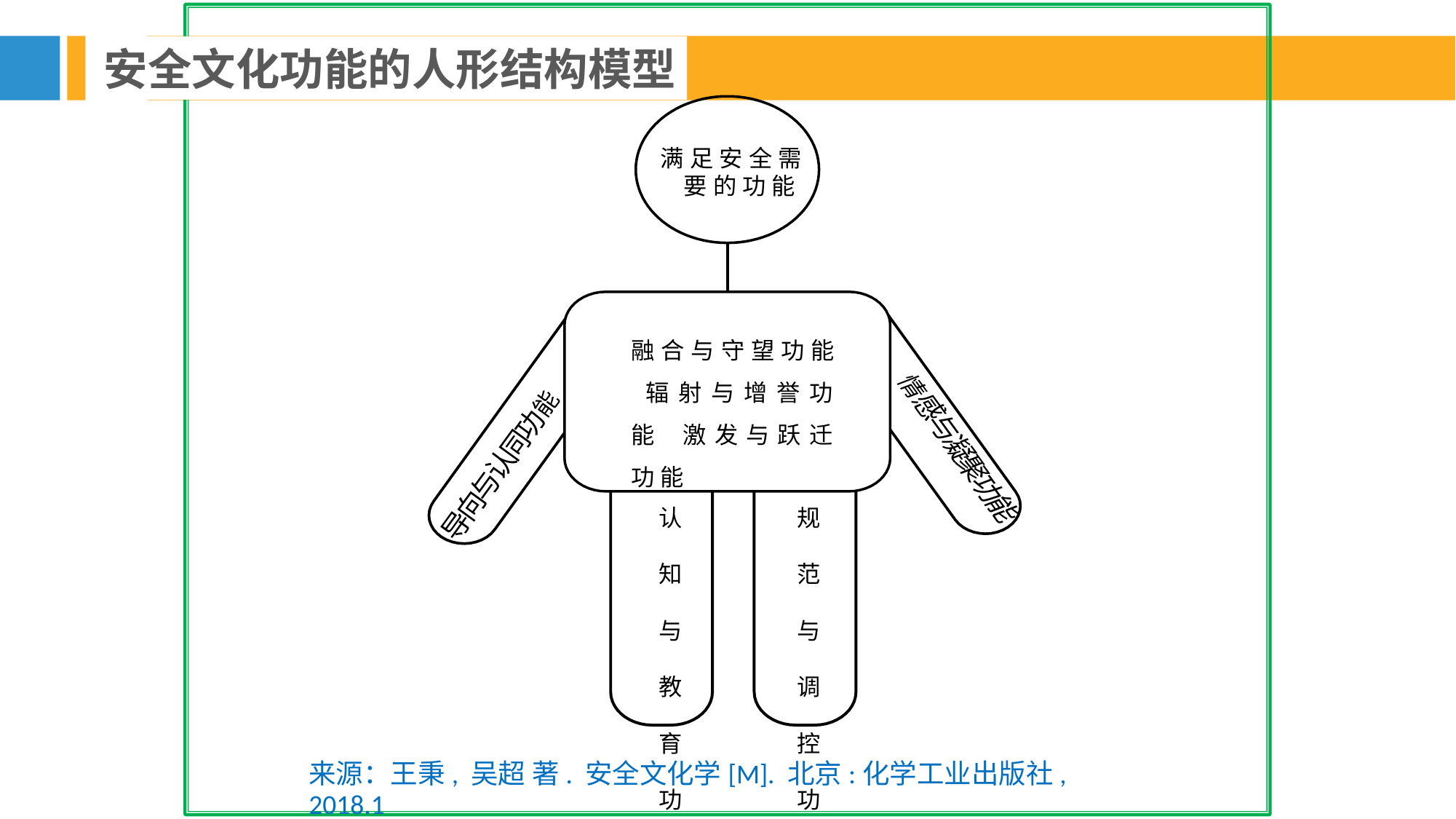

安全文化功能的人形结构模型

满足安全需  要的功能

融合与守望功能  辐射与增誉功能  激发与跃迁功能
情感与凝聚功能
导向与认同功能

认  知  与  教  育  功  能
规  范  与  调  控  功  能
来源：王秉, 吴超 著. 安全文化学[M]. 北京:化学工业出版社, 2018.1